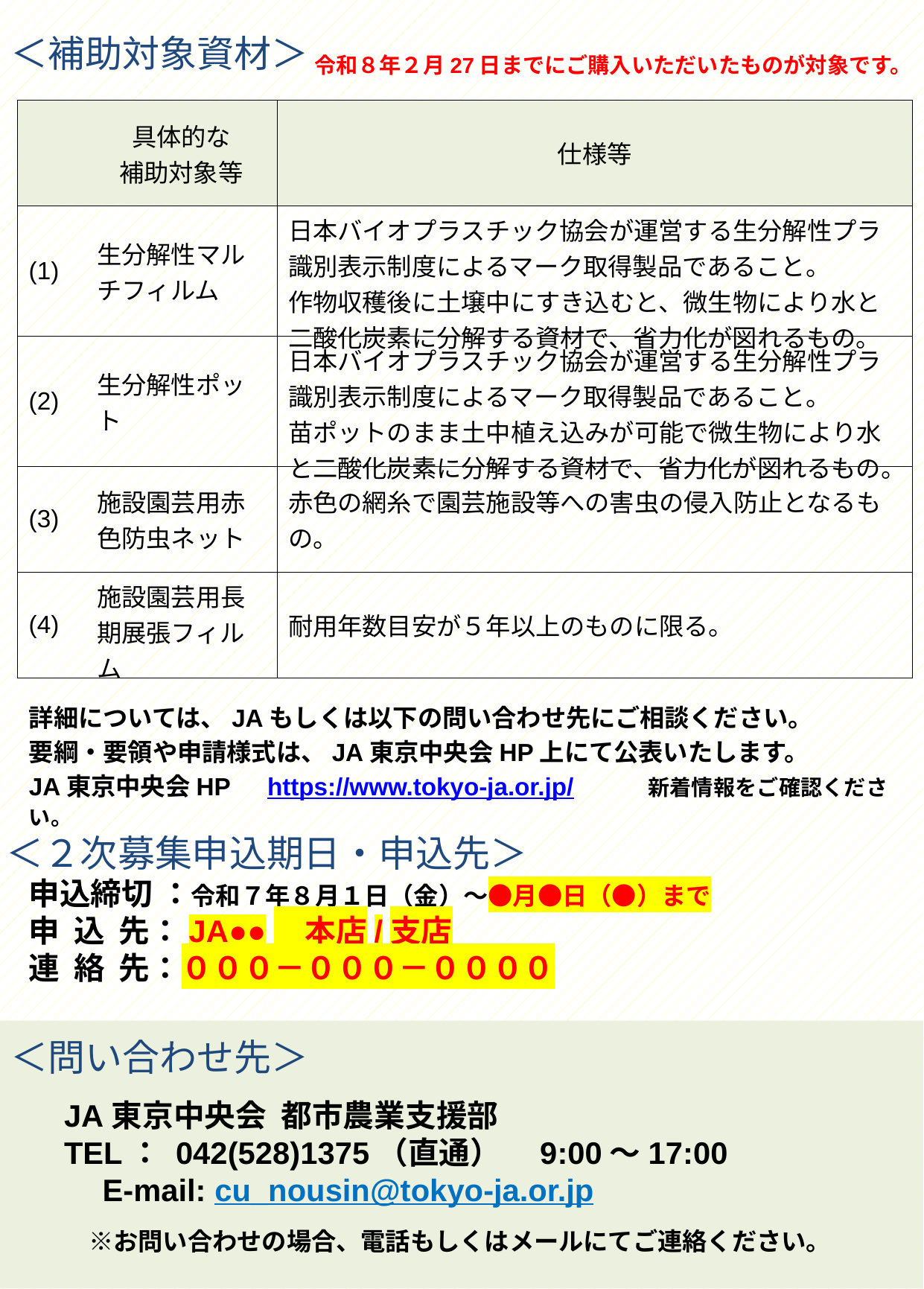

＜補助対象資材＞
令和８年２月27日までにご購入いただいたものが対象です。
|  | 具体的な 補助対象等 | 仕様等 |
| --- | --- | --- |
| (1) | 生分解性マルチフィルム | 日本バイオプラスチック協会が運営する生分解性プラ識別表示制度によるマーク取得製品であること。 作物収穫後に土壌中にすき込むと、微生物により水と二酸化炭素に分解する資材で、省力化が図れるもの。 |
| (2) | 生分解性ポット | 日本バイオプラスチック協会が運営する生分解性プラ識別表示制度によるマーク取得製品であること。 苗ポットのまま土中植え込みが可能で微生物により水と二酸化炭素に分解する資材で、省力化が図れるもの。 |
| (3) | 施設園芸用赤色防虫ネット | 赤色の網糸で園芸施設等への害虫の侵入防止となるもの。 |
| (4) | 施設園芸用長期展張フィルム | 耐用年数目安が５年以上のものに限る。 |
詳細については、JAもしくは以下の問い合わせ先にご相談ください。
要綱・要領や申請様式は、JA東京中央会HP上にて公表いたします。
JA東京中央会HP　https://www.tokyo-ja.or.jp/　　　新着情報をご確認ください。
＜２次募集申込期日・申込先＞
申込締切 ：令和７年８月１日（金）～●月●日（●）まで
申  込  先：JA●●　本店/支店
連  絡  先：０００－０００－００００

＜問い合わせ先＞
JA東京中央会  都市農業支援部
TEL： 042(528)1375（直通）　9:00～17:00
　E-mail: cu_nousin@tokyo-ja.or.jp
　※お問い合わせの場合、電話もしくはメールにてご連絡ください。